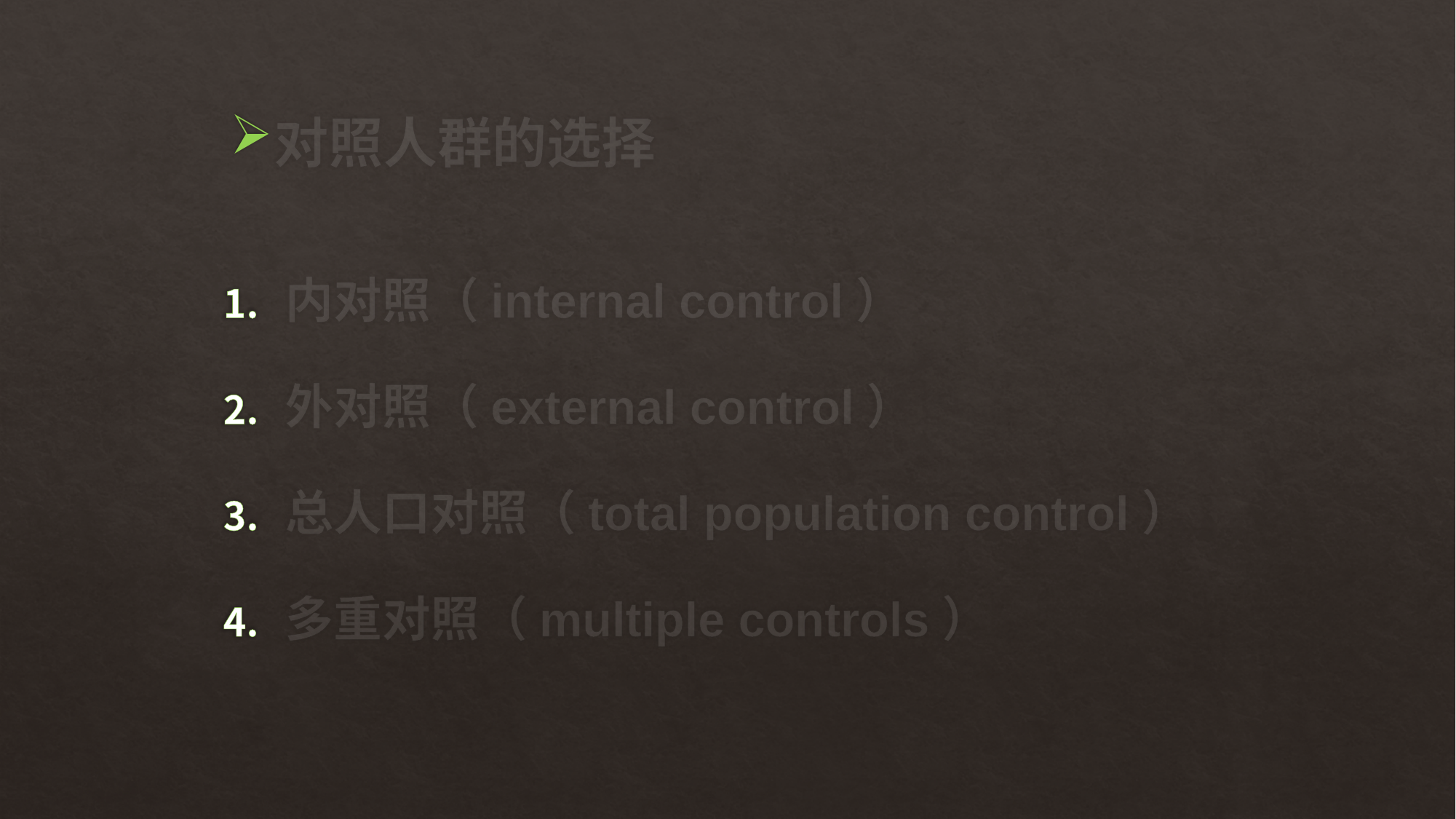

# 对照人群的选择
内对照（internal control）
外对照（external control）
总人口对照（total population control）
多重对照（multiple controls）